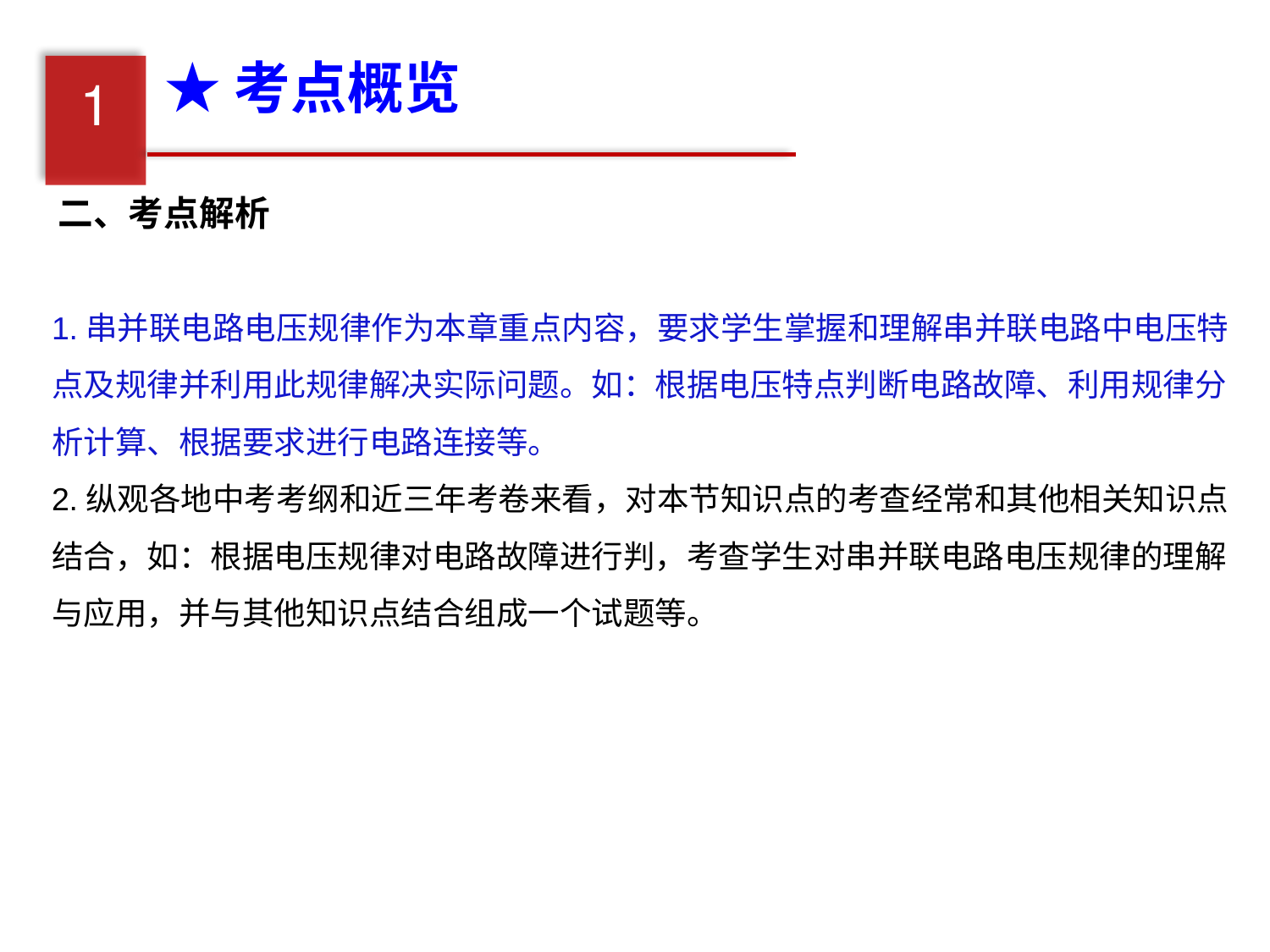

★考点概览

1
二、考点解析
1.串并联电路电压规律作为本章重点内容，要求学生掌握和理解串并联电路中电压特点及规律并利用此规律解决实际问题。如：根据电压特点判断电路故障、利用规律分析计算、根据要求进行电路连接等。
2.纵观各地中考考纲和近三年考卷来看，对本节知识点的考查经常和其他相关知识点结合，如：根据电压规律对电路故障进行判，考查学生对串并联电路电压规律的理解与应用，并与其他知识点结合组成一个试题等。